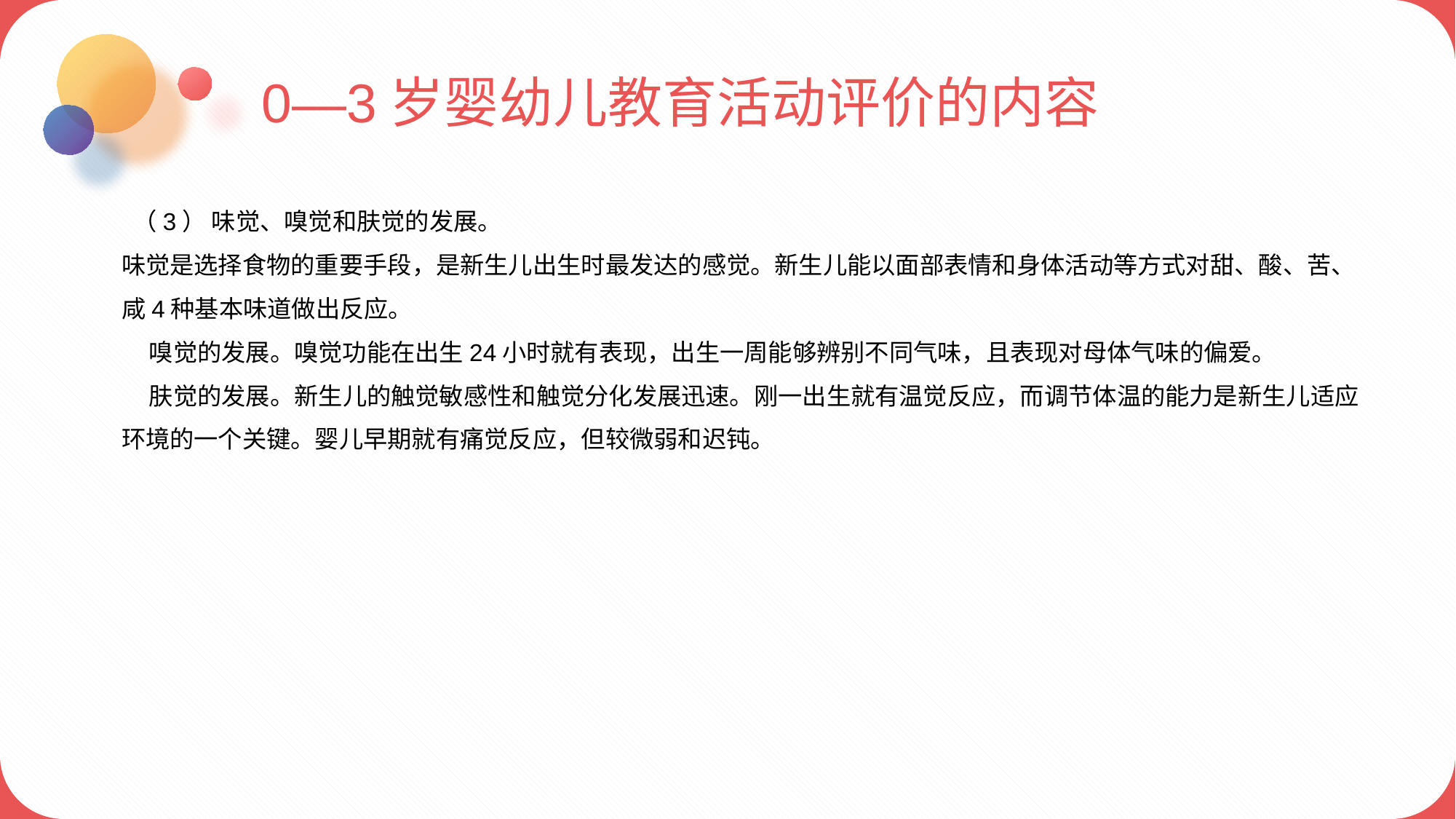

0—3岁婴幼儿教育活动评价的内容
 （3） 味觉、嗅觉和肤觉的发展。
味觉是选择食物的重要手段，是新生儿出生时最发达的感觉。新生儿能以面部表情和身体活动等方式对甜、酸、苦、咸4种基本味道做出反应。
    嗅觉的发展。嗅觉功能在出生24小时就有表现，出生一周能够辨别不同气味，且表现对母体气味的偏爱。
    肤觉的发展。新生儿的触觉敏感性和触觉分化发展迅速。刚一出生就有温觉反应，而调节体温的能力是新生儿适应环境的一个关键。婴儿早期就有痛觉反应，但较微弱和迟钝。